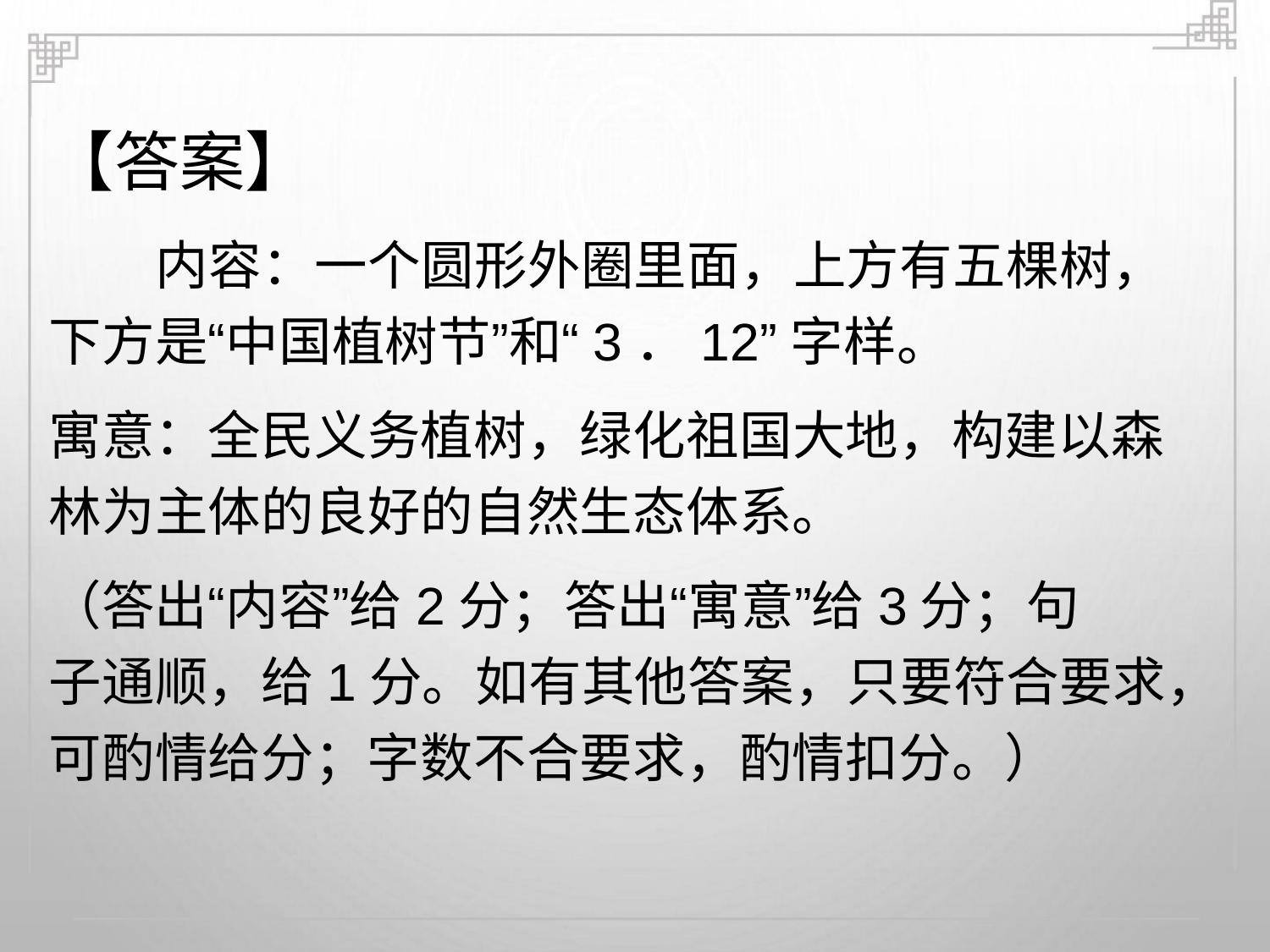

【答案】
内容：一个圆形外圈里面，上方有五棵树，
下方是“中国植树节”和“3．12”字样。
寓意：全民义务植树，绿化祖国大地，构建以森
林为主体的良好的自然生态体系。
（答出“内容”给2分；答出“寓意”给3分；句
子通顺，给1分。如有其他答案，只要符合要求，
可酌情给分；字数不合要求，酌情扣分。）